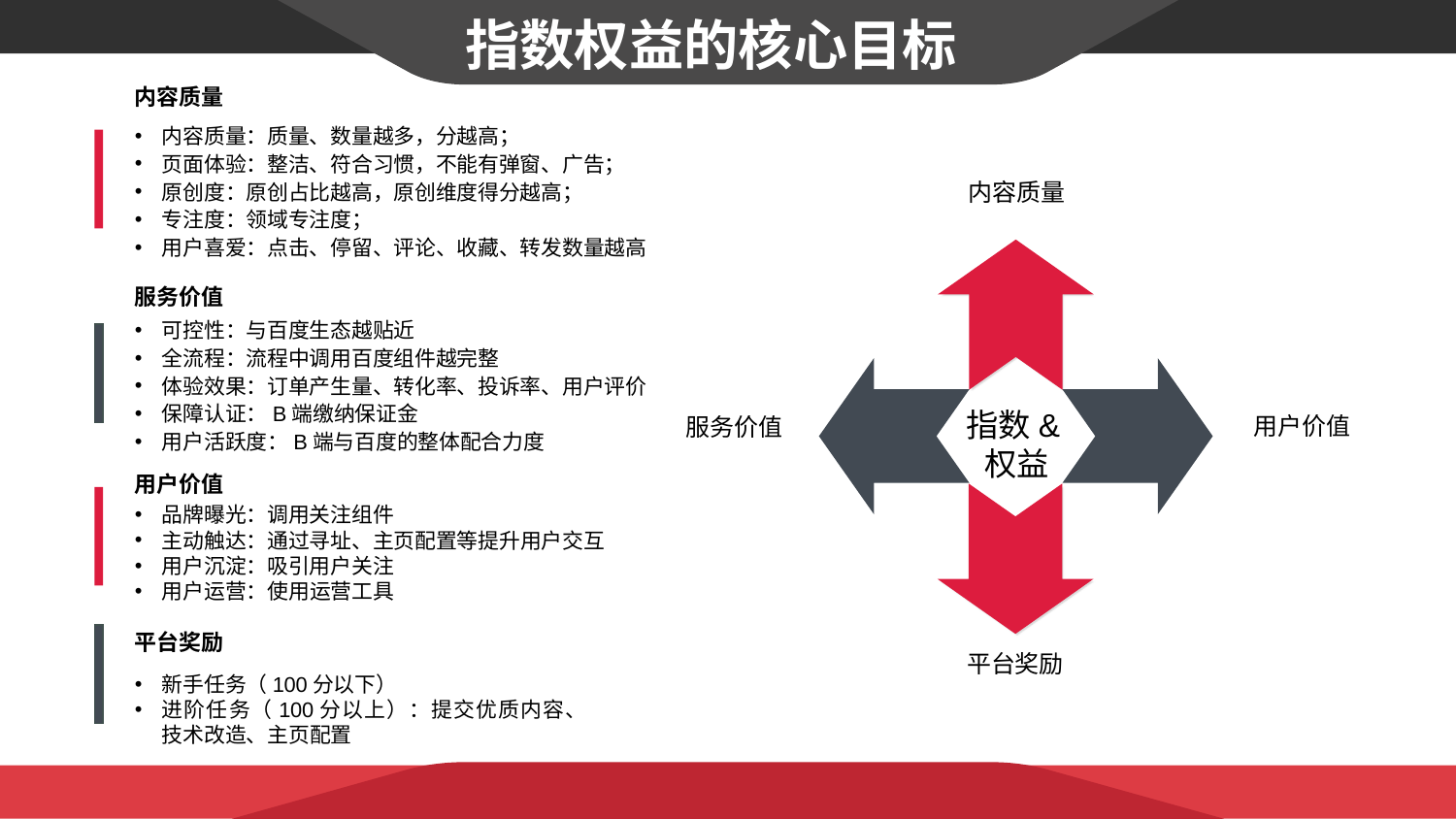

指数权益的核心目标

内容质量
内容质量：质量、数量越多，分越高；
页面体验：整洁、符合习惯，不能有弹窗、广告；
原创度：原创占比越高，原创维度得分越高；
专注度：领域专注度；
用户喜爱：点击、停留、评论、收藏、转发数量越高

内容质量

服务价值
可控性：与百度生态越贴近
全流程：流程中调用百度组件越完整
体验效果：订单产生量、转化率、投诉率、用户评价
保障认证：B端缴纳保证金
用户活跃度：B端与百度的整体配合力度

用户价值
服务价值
指数&权益
用户价值
品牌曝光：调用关注组件
主动触达：通过寻址、主页配置等提升用户交互
用户沉淀：吸引用户关注
用户运营：使用运营工具

平台奖励
新手任务（100分以下）
进阶任务（100分以上）：提交优质内容、技术改造、主页配置

平台奖励